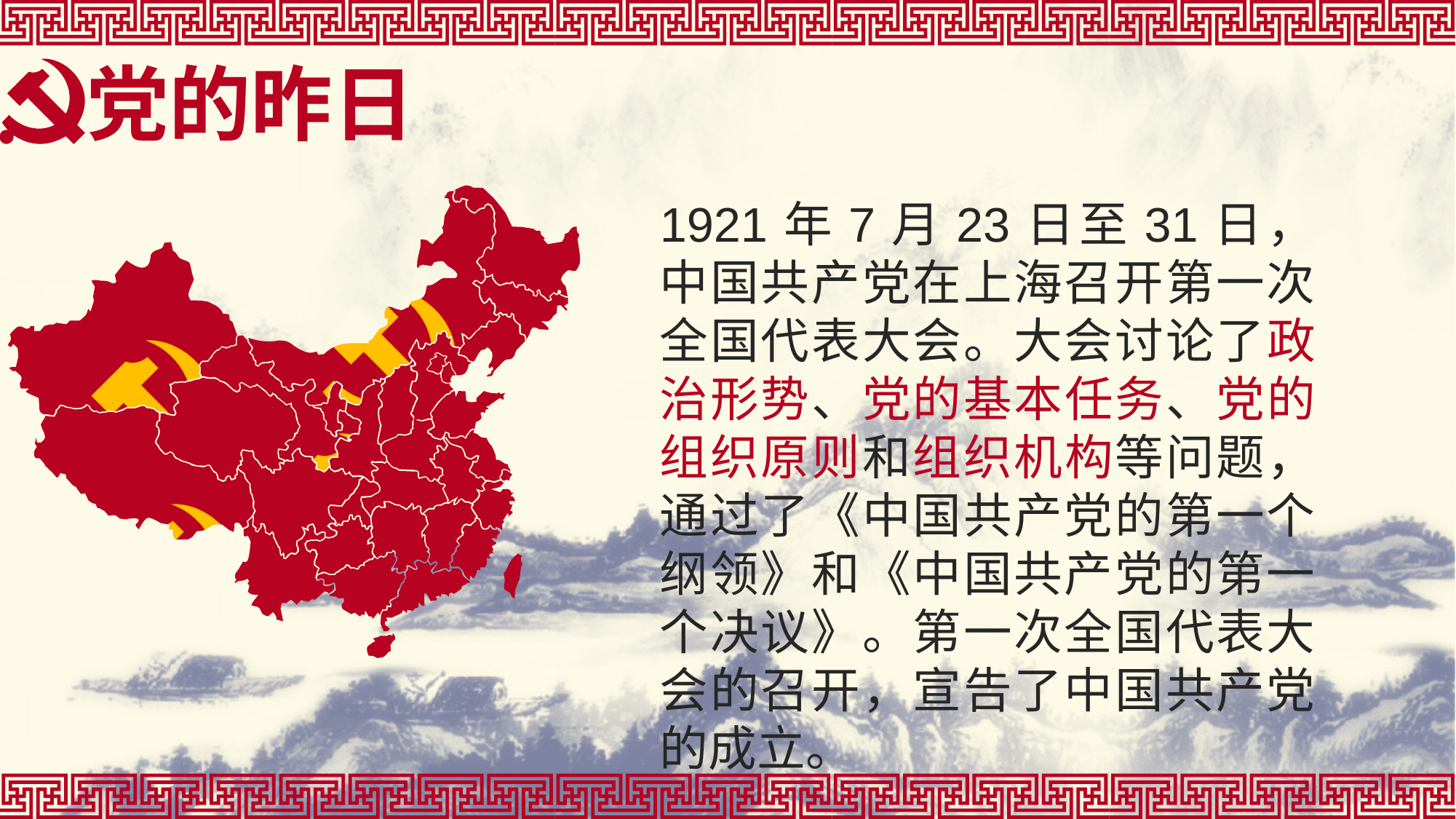

党的昨日

1921年7月23日至31日，中国共产党在上海召开第一次全国代表大会。大会讨论了政治形势、党的基本任务、党的组织原则和组织机构等问题，通过了《中国共产党的第一个纲领》和《中国共产党的第一个决议》。第一次全国代表大会的召开，宣告了中国共产党的成立。